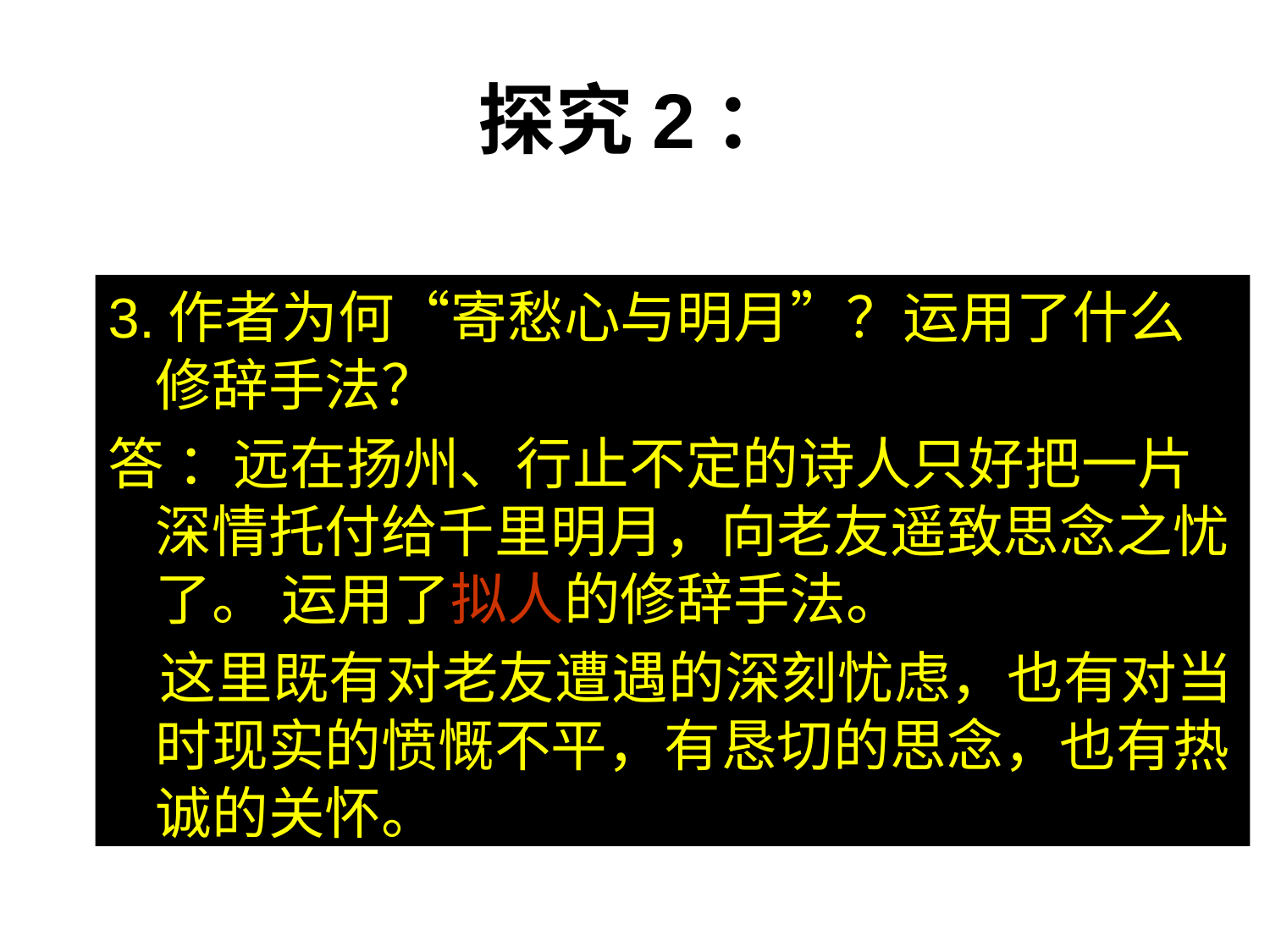

# 探究2：
3.作者为何“寄愁心与明月”？运用了什么修辞手法？
答 ：远在扬州、行止不定的诗人只好把一片深情托付给千里明月，向老友遥致思念之忧了。 运用了拟人的修辞手法。
   这里既有对老友遭遇的深刻忧虑，也有对当时现实的愤慨不平，有恳切的思念，也有热诚的关怀。